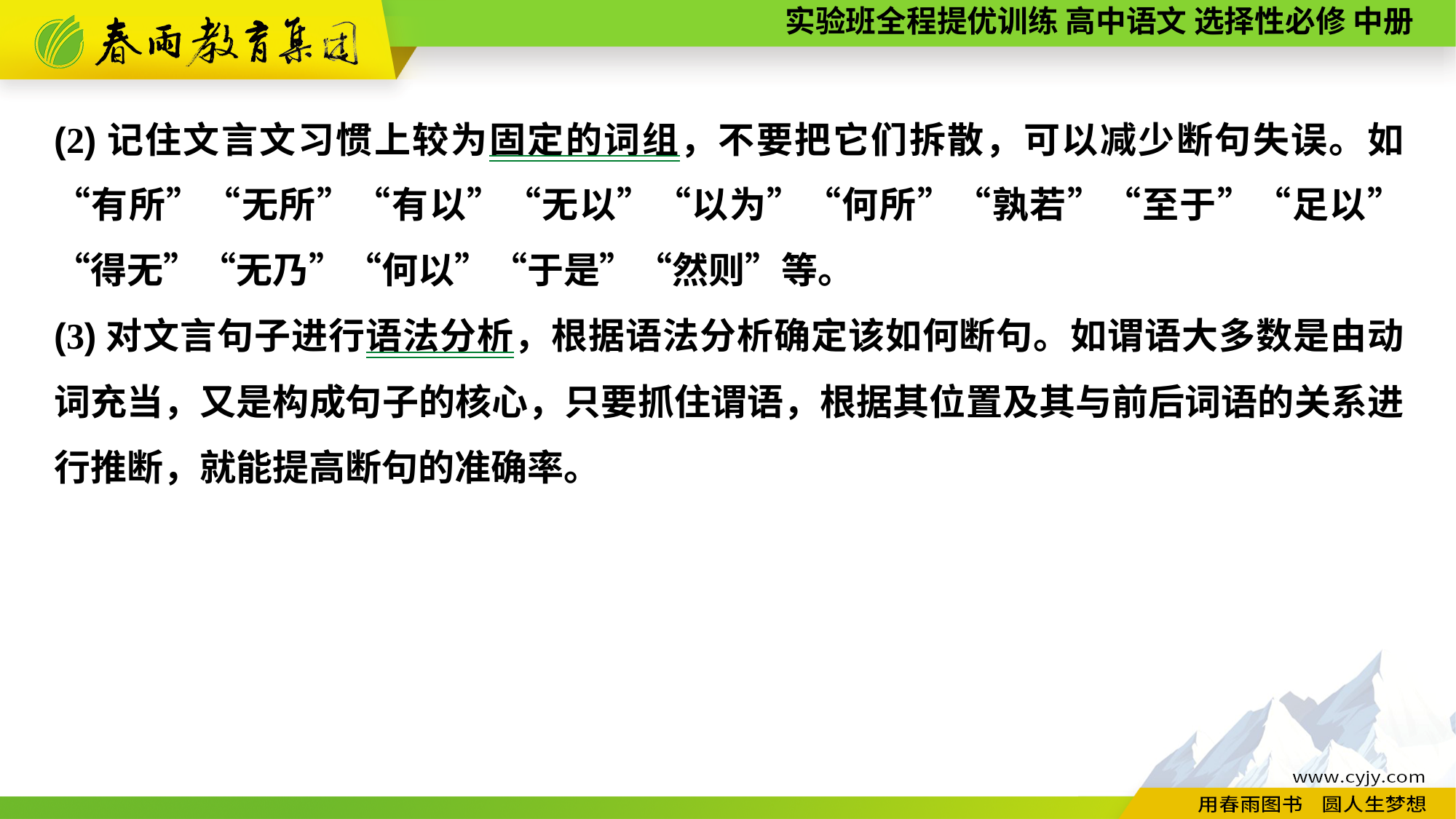

(2)记住文言文习惯上较为固定的词组，不要把它们拆散，可以减少断句失误。如“有所”“无所”“有以”“无以”“以为”“何所”“孰若”“至于”“足以”“得无”“无乃”“何以”“于是”“然则”等。
(3)对文言句子进行语法分析，根据语法分析确定该如何断句。如谓语大多数是由动词充当，又是构成句子的核心，只要抓住谓语，根据其位置及其与前后词语的关系进行推断，就能提高断句的准确率。